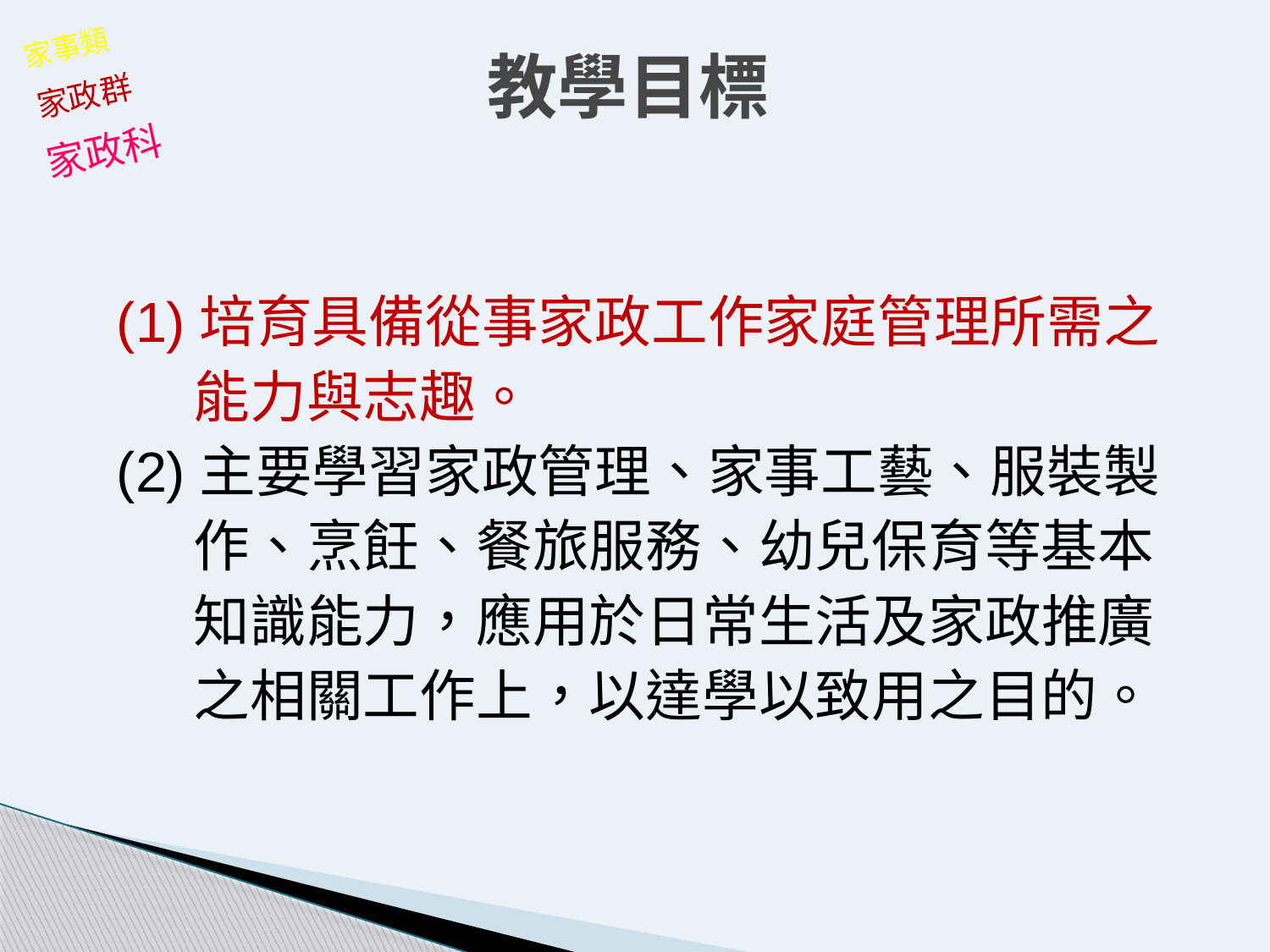

# 教學目標
家事類

家政群
家政科
(1)培育具備從事家政工作家庭管理所需之
     能力與志趣。
(2)主要學習家政管理、家事工藝、服裝製
     作、烹飪、餐旅服務、幼兒保育等基本
     知識能力，應用於日常生活及家政推廣
     之相關工作上，以達學以致用之目的。